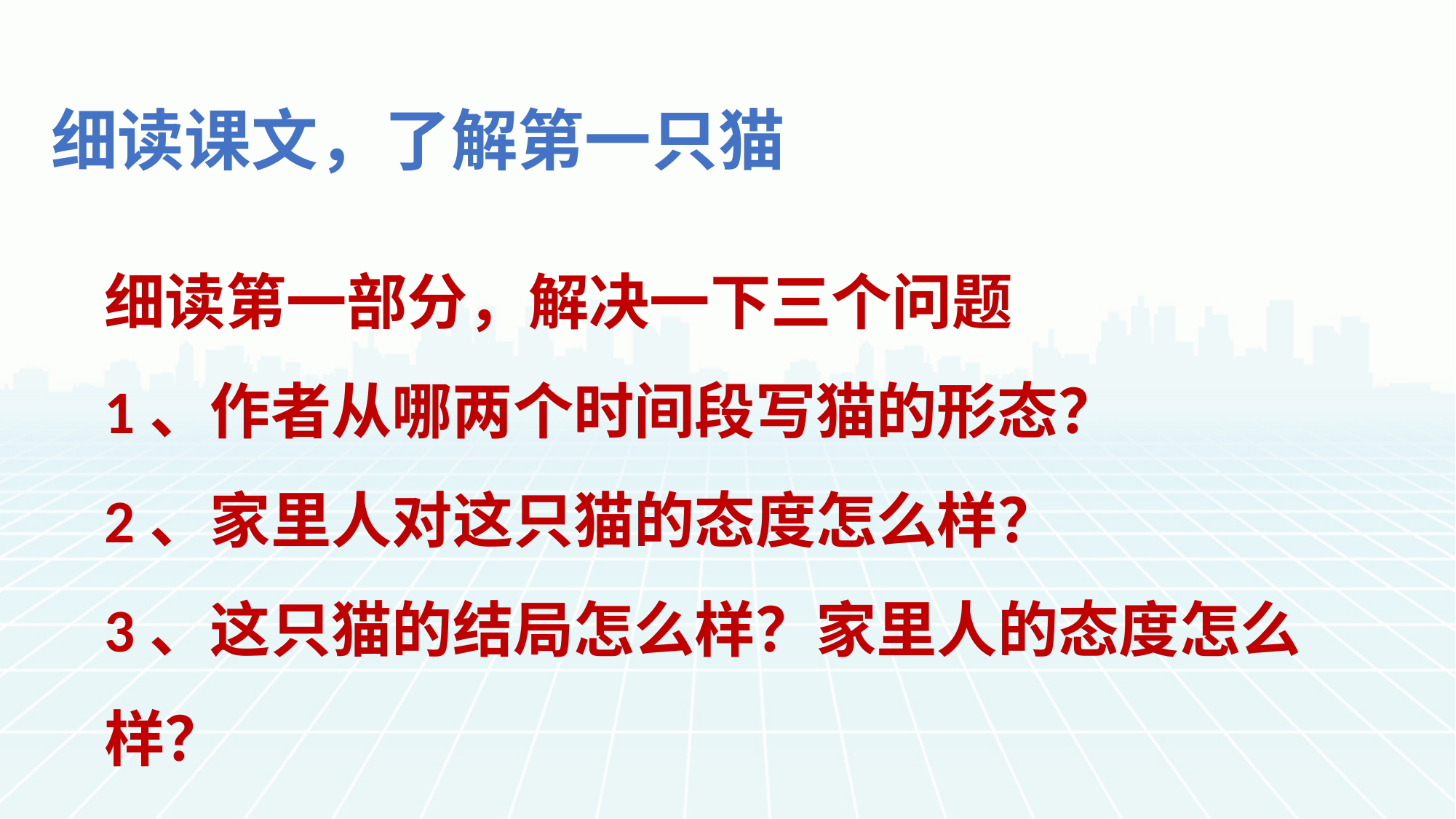

细读课文，了解第一只猫
细读第一部分，解决一下三个问题
1、作者从哪两个时间段写猫的形态？
2、家里人对这只猫的态度怎么样？
3、这只猫的结局怎么样？家里人的态度怎么样？